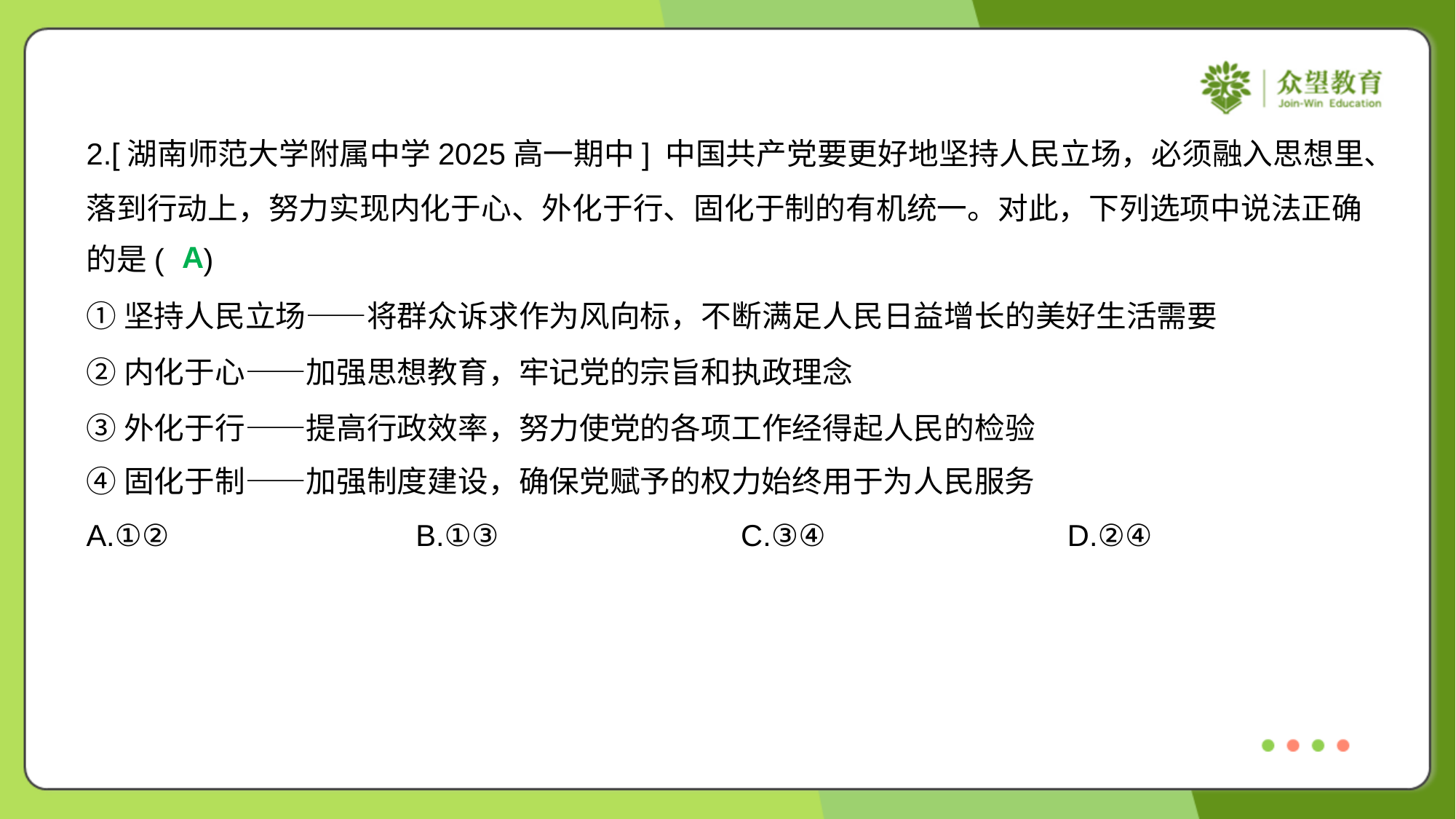

2.[湖南师范大学附属中学2025高一期中] 中国共产党要更好地坚持人民立场，必须融入思想里、
落到行动上，努力实现内化于心、外化于行、固化于制的有机统一。对此，下列选项中说法正确
的是(     )
A
①坚持人民立场——将群众诉求作为风向标，不断满足人民日益增长的美好生活需要
②内化于心——加强思想教育，牢记党的宗旨和执政理念
③外化于行——提高行政效率，努力使党的各项工作经得起人民的检验
④固化于制——加强制度建设，确保党赋予的权力始终用于为人民服务
A.①②	B.①③	C.③④	D.②④